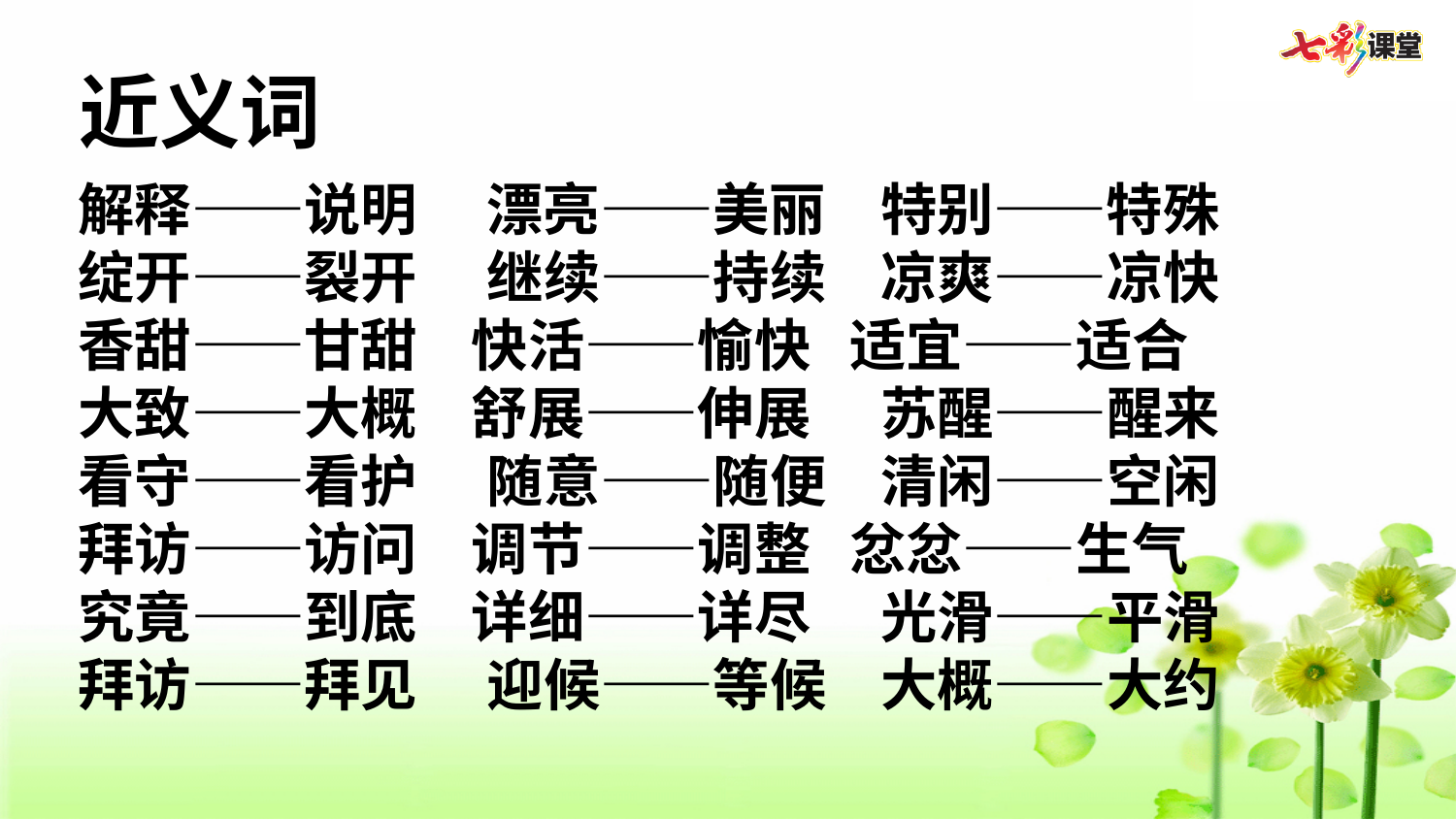

近义词
解释——说明   漂亮——美丽   特别——特殊
绽开——裂开   继续——持续   凉爽——凉快
香甜——甘甜   快活——愉快   适宜——适合
大致——大概   舒展——伸展   苏醒——醒来
看守——看护   随意——随便   清闲——空闲
拜访——访问   调节——调整   忿忿——生气
究竟——到底   详细——详尽   光滑——平滑
拜访——拜见   迎候——等候   大概——大约